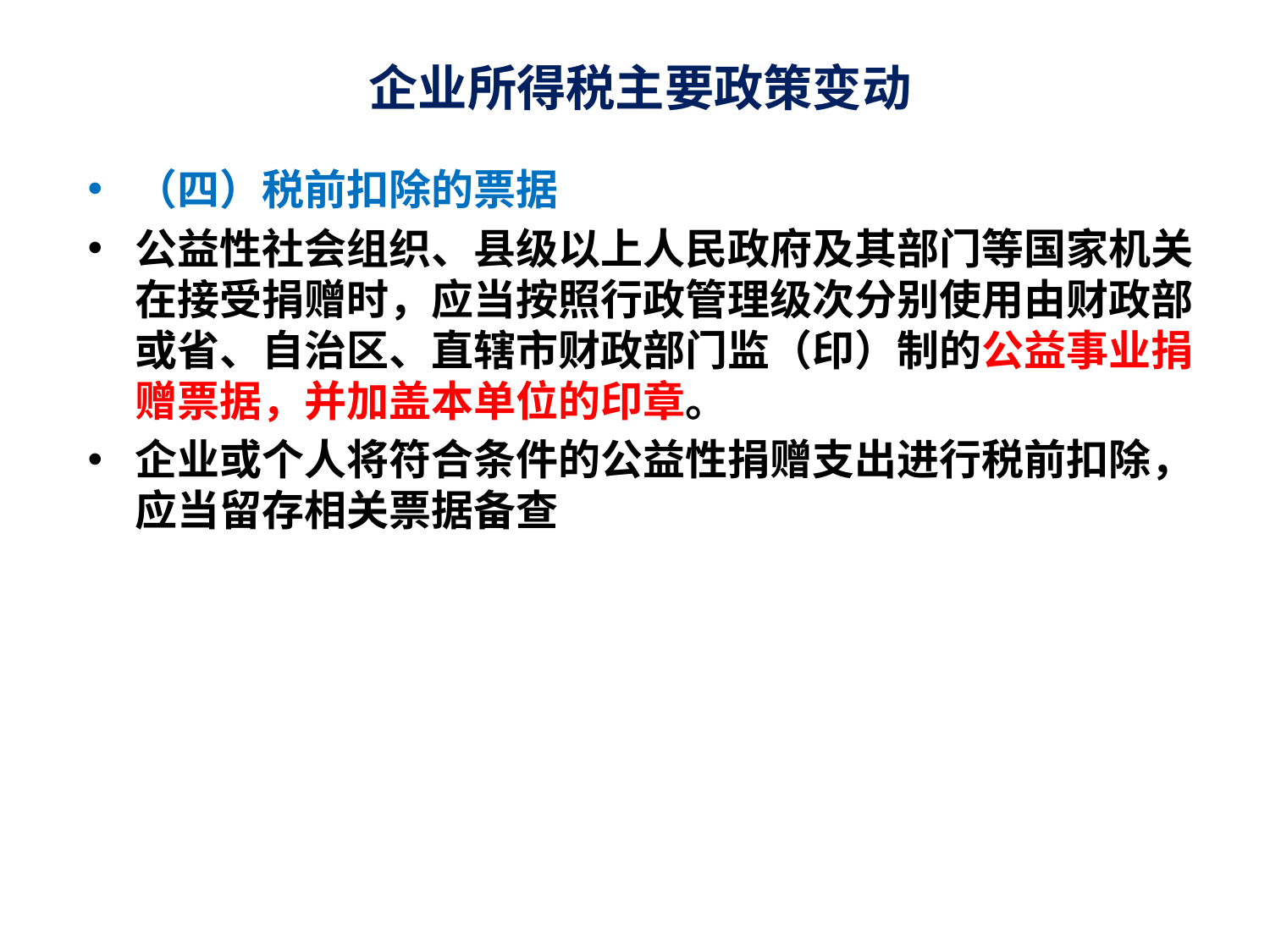

# 企业所得税主要政策变动
（四）税前扣除的票据
公益性社会组织、县级以上人民政府及其部门等国家机关在接受捐赠时，应当按照行政管理级次分别使用由财政部或省、自治区、直辖市财政部门监（印）制的公益事业捐赠票据，并加盖本单位的印章。
企业或个人将符合条件的公益性捐赠支出进行税前扣除，应当留存相关票据备查